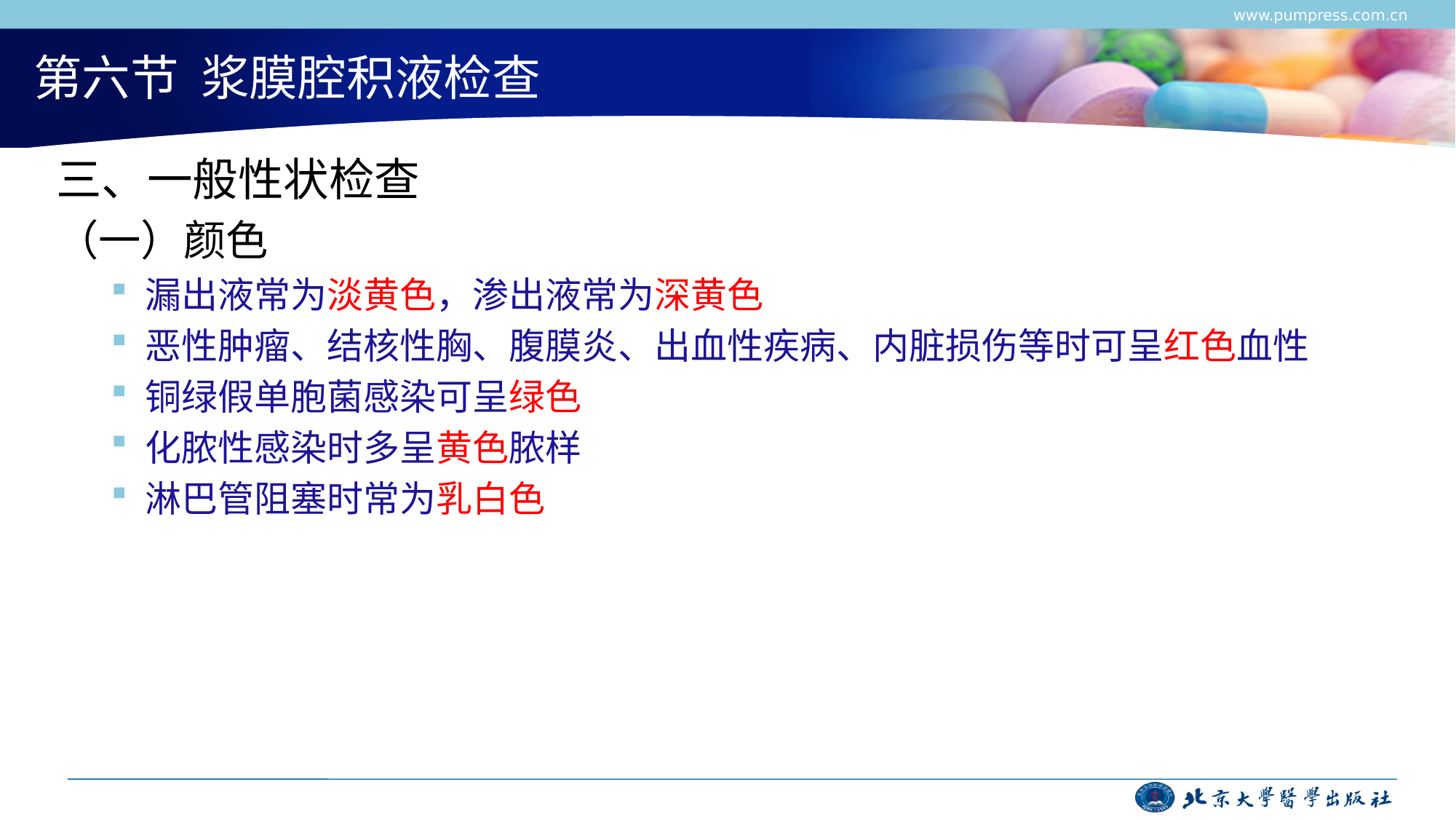

www.pumpress.com.cn
# 第六节  浆膜腔积液检查
三、一般性状检查
（一）颜色
漏出液常为淡黄色，渗出液常为深黄色
恶性肿瘤、结核性胸、腹膜炎、出血性疾病、内脏损伤等时可呈红色血性
铜绿假单胞菌感染可呈绿色
化脓性感染时多呈黄色脓样
淋巴管阻塞时常为乳白色